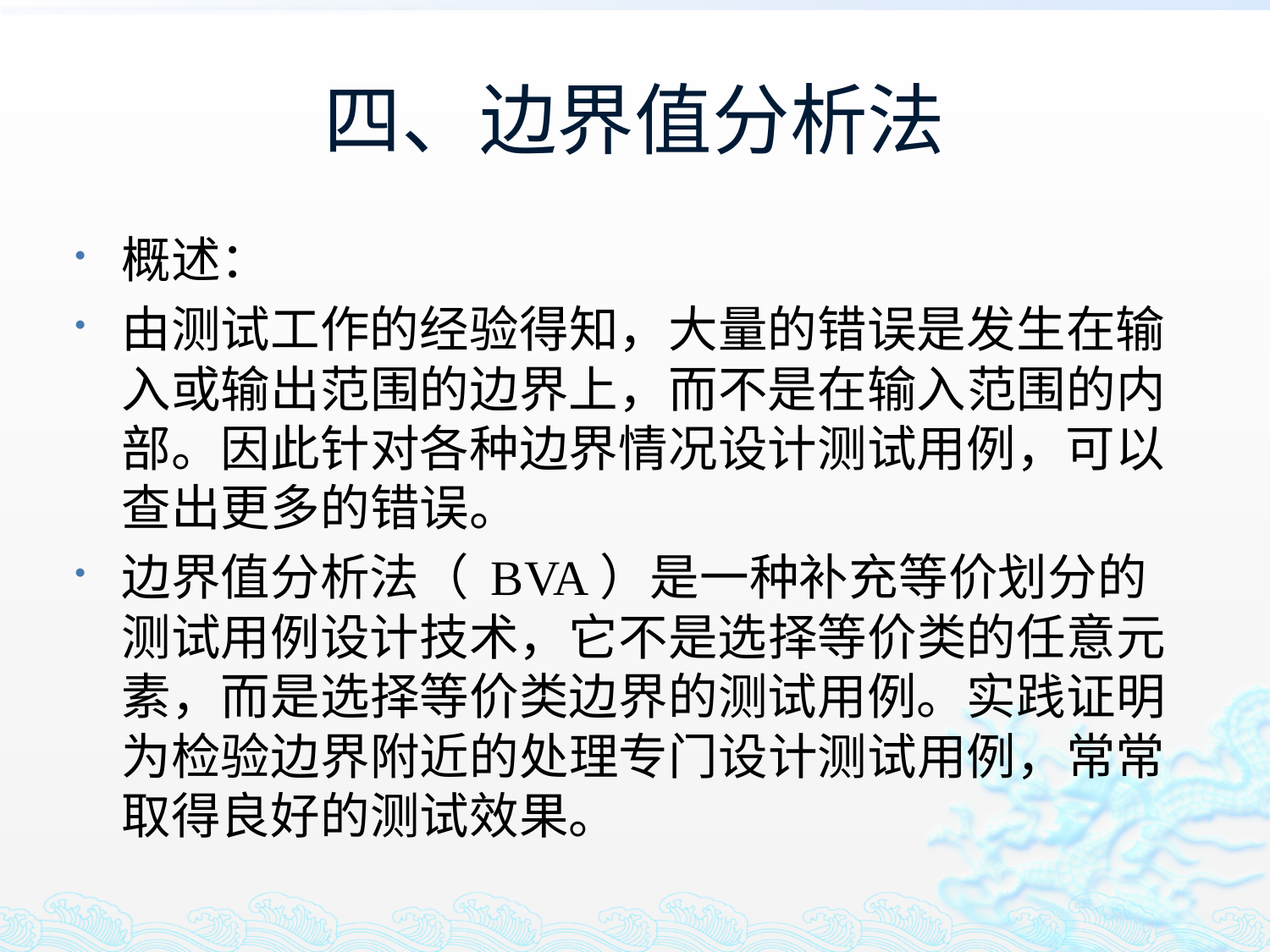

# 四、边界值分析法
概述：
由测试工作的经验得知，大量的错误是发生在输入或输出范围的边界上，而不是在输入范围的内部。因此针对各种边界情况设计测试用例，可以查出更多的错误。
边界值分析法（ BVA）是一种补充等价划分的测试用例设计技术，它不是选择等价类的任意元素，而是选择等价类边界的测试用例。实践证明为检验边界附近的处理专门设计测试用例，常常取得良好的测试效果。